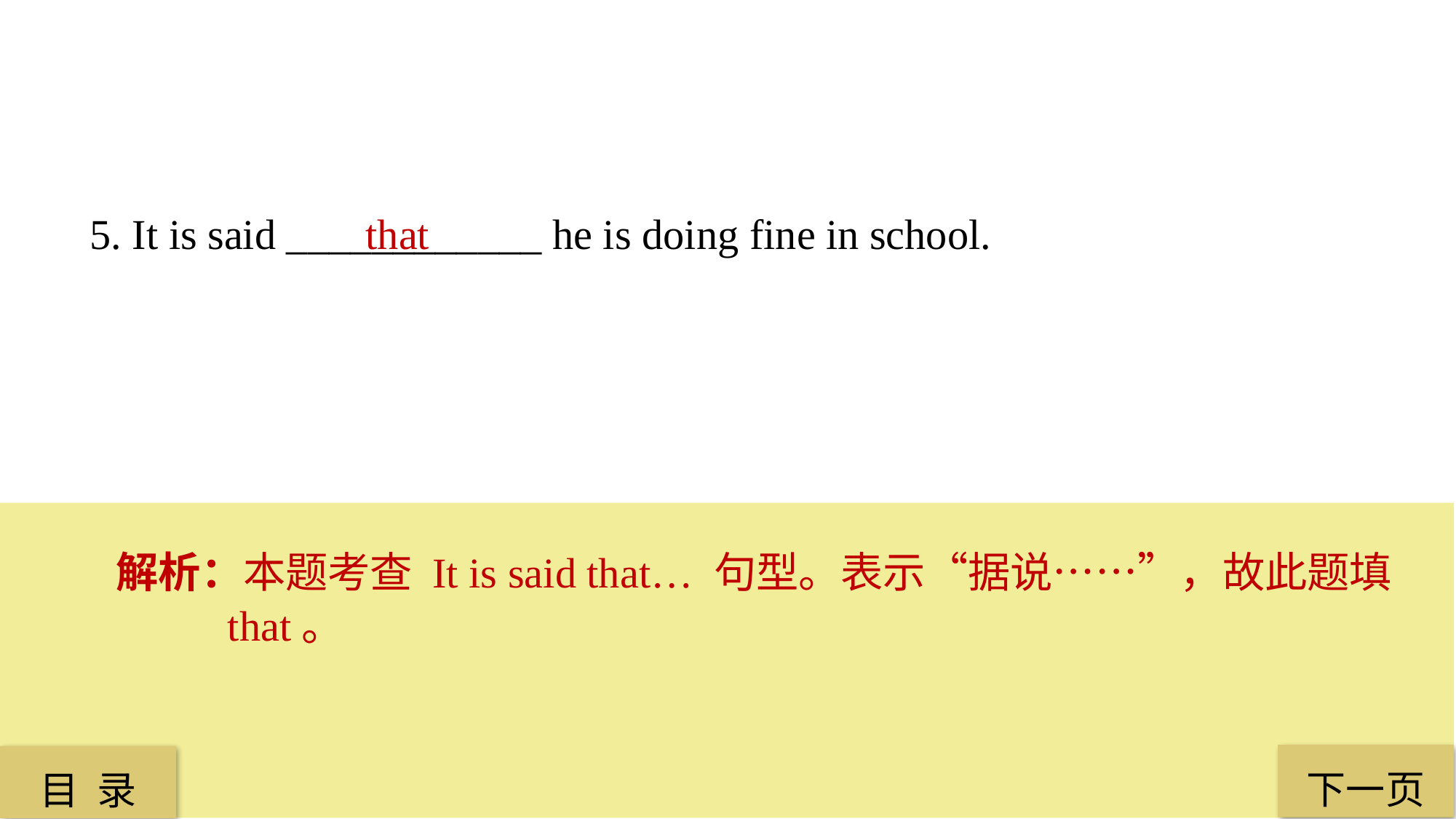

5. It is said ____________ he is doing fine in school.
 that
解析：本题考查 It is said that… 句型。表示“据说……”，故此题填 that。